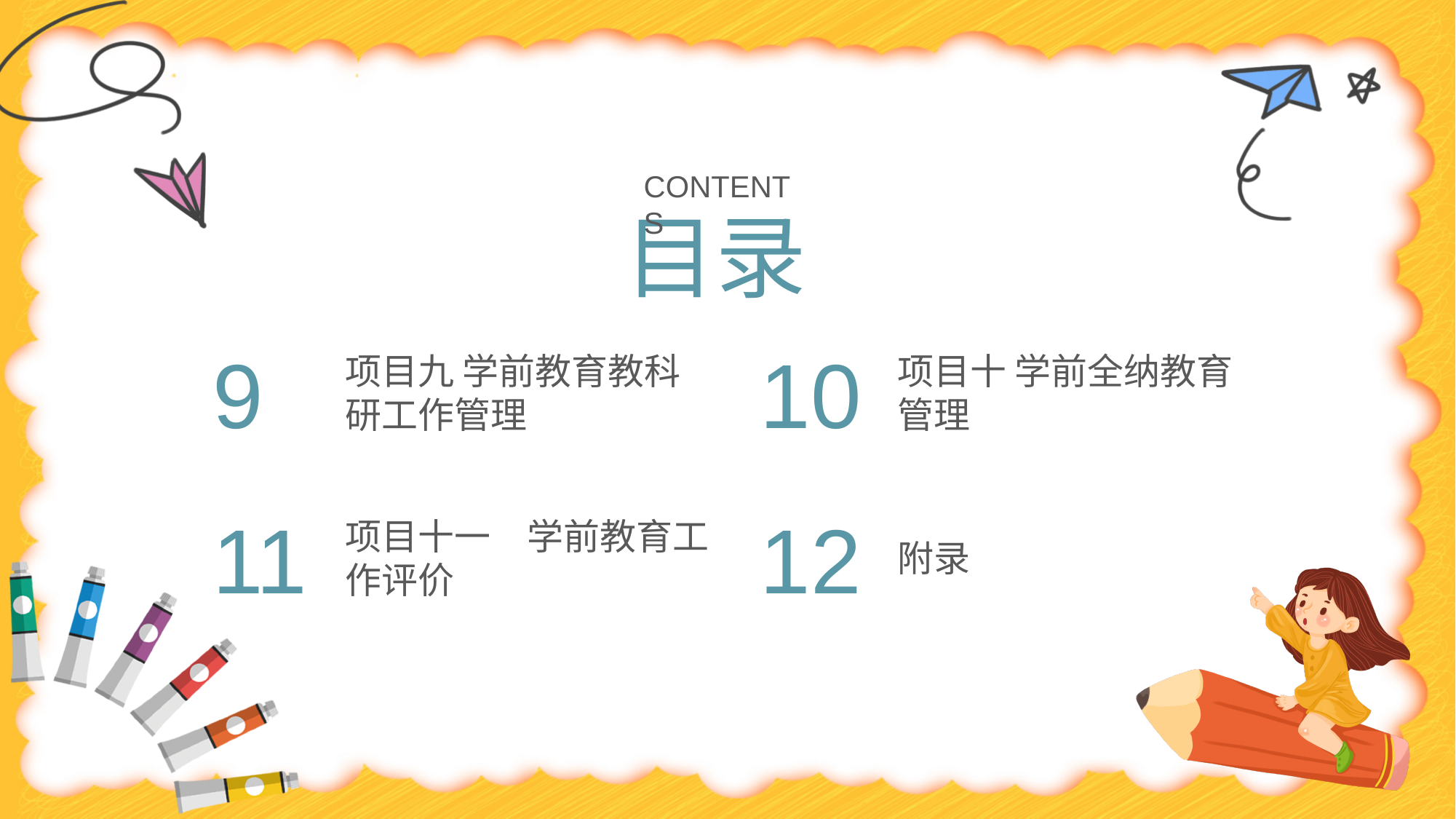

CONTENTS
目录
9
10
项目九 学前教育教科研工作管理
项目十 学前全纳教育管理
11
12
项目十一　学前教育工作评价
附录